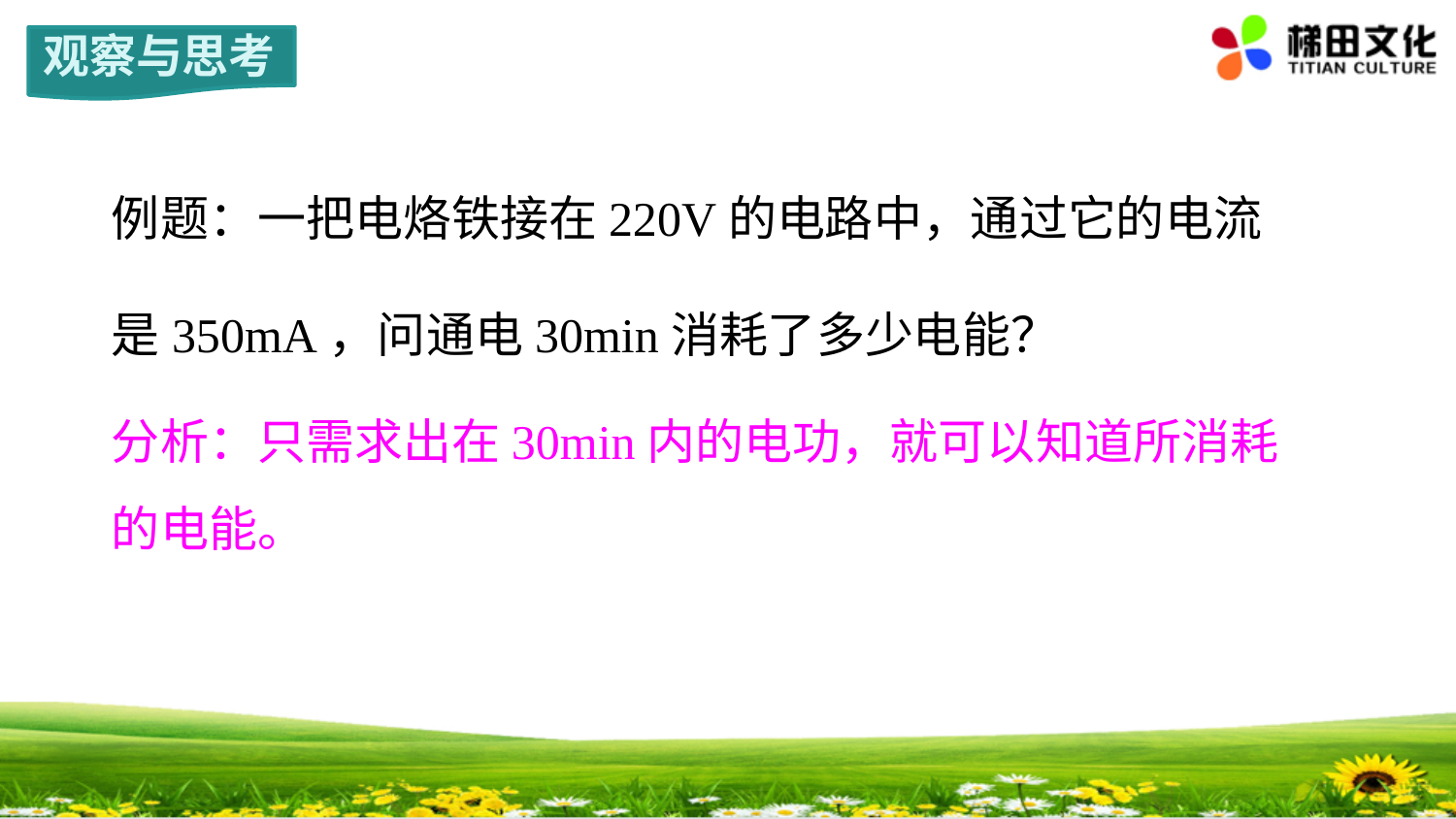

观察与思考

例题：一把电烙铁接在220V的电路中，通过它的电流是350mA，问通电30min消耗了多少电能？
分析：只需求出在30min内的电功，就可以知道所消耗的电能。